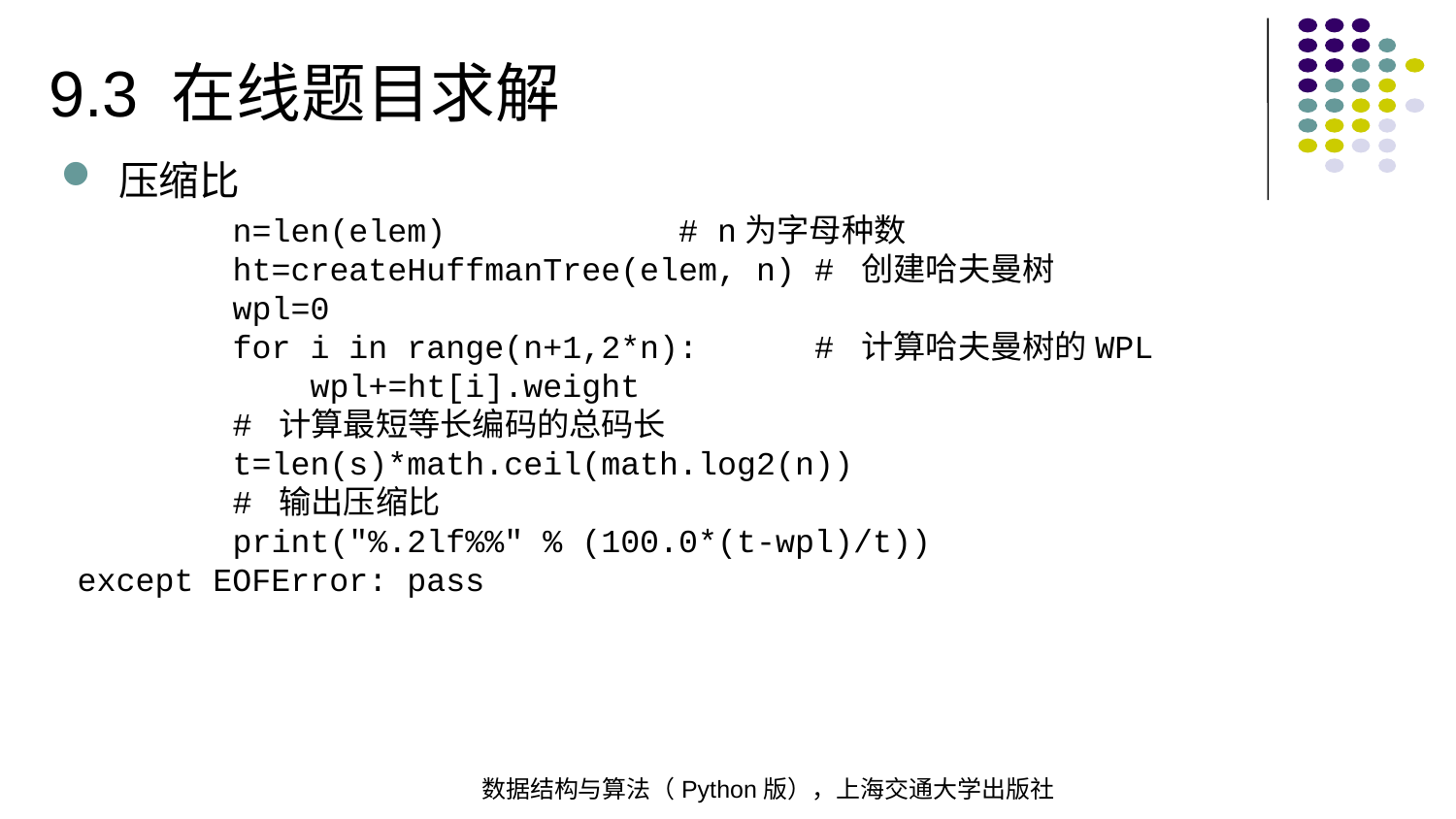

9.3 在线题目求解
压缩比
        n=len(elem)            # n为字母种数
        ht=createHuffmanTree(elem, n) # 创建哈夫曼树
        wpl=0
        for i in range(n+1,2*n):      # 计算哈夫曼树的WPL
            wpl+=ht[i].weight
        # 计算最短等长编码的总码长
        t=len(s)*math.ceil(math.log2(n))
        # 输出压缩比
        print("%.2lf%%" % (100.0*(t-wpl)/t))
except EOFError: pass